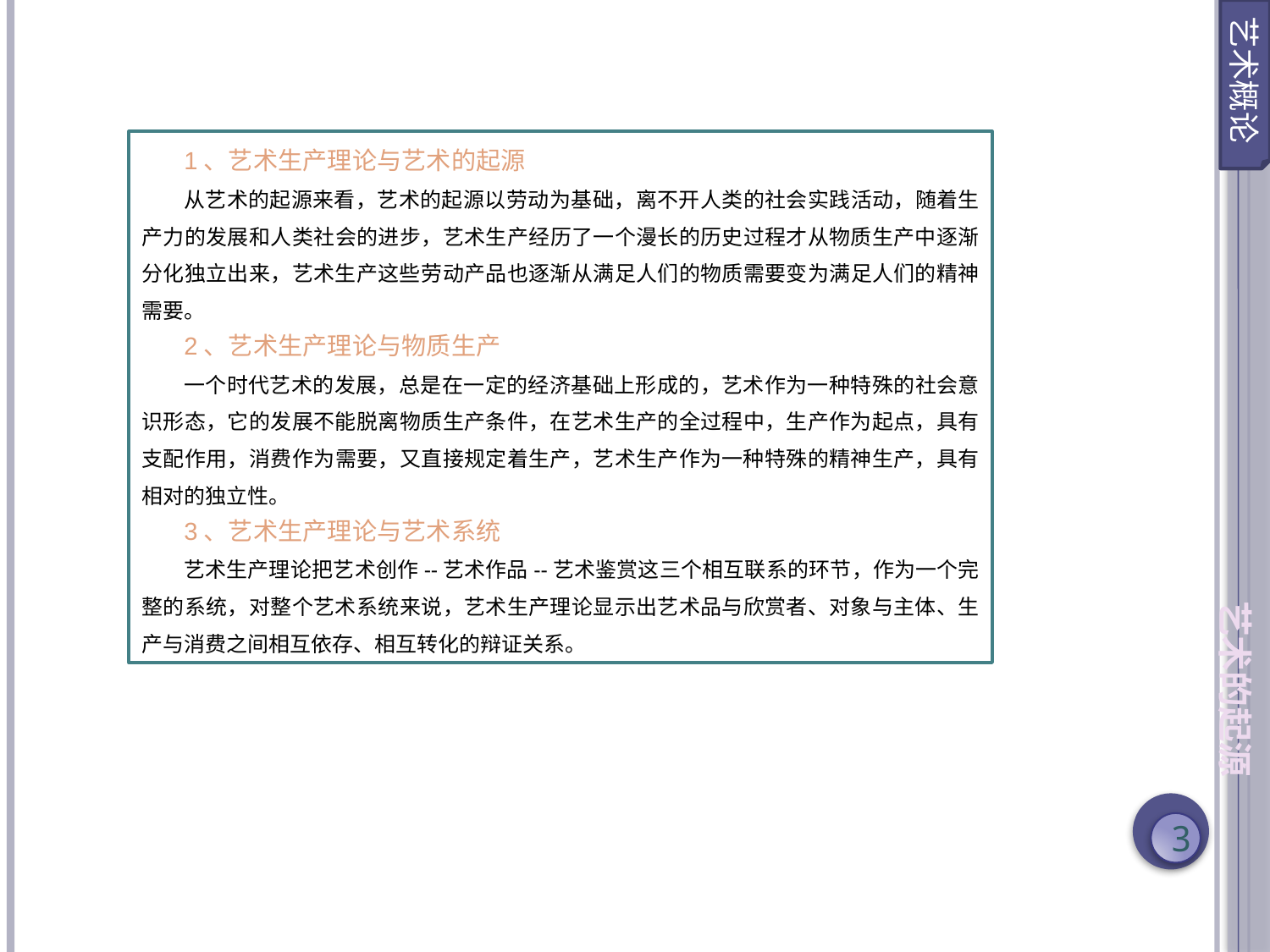

艺术概论
1、艺术生产理论与艺术的起源
从艺术的起源来看，艺术的起源以劳动为基础，离不开人类的社会实践活动，随着生产力的发展和人类社会的进步，艺术生产经历了一个漫长的历史过程才从物质生产中逐渐分化独立出来，艺术生产这些劳动产品也逐渐从满足人们的物质需要变为满足人们的精神需要。
2、艺术生产理论与物质生产
一个时代艺术的发展，总是在一定的经济基础上形成的，艺术作为一种特殊的社会意识形态，它的发展不能脱离物质生产条件，在艺术生产的全过程中，生产作为起点，具有支配作用，消费作为需要，又直接规定着生产，艺术生产作为一种特殊的精神生产，具有相对的独立性。
3、艺术生产理论与艺术系统
艺术生产理论把艺术创作--艺术作品--艺术鉴赏这三个相互联系的环节，作为一个完整的系统，对整个艺术系统来说，艺术生产理论显示出艺术品与欣赏者、对象与主体、生产与消费之间相互依存、相互转化的辩证关系。
艺术的起源
3